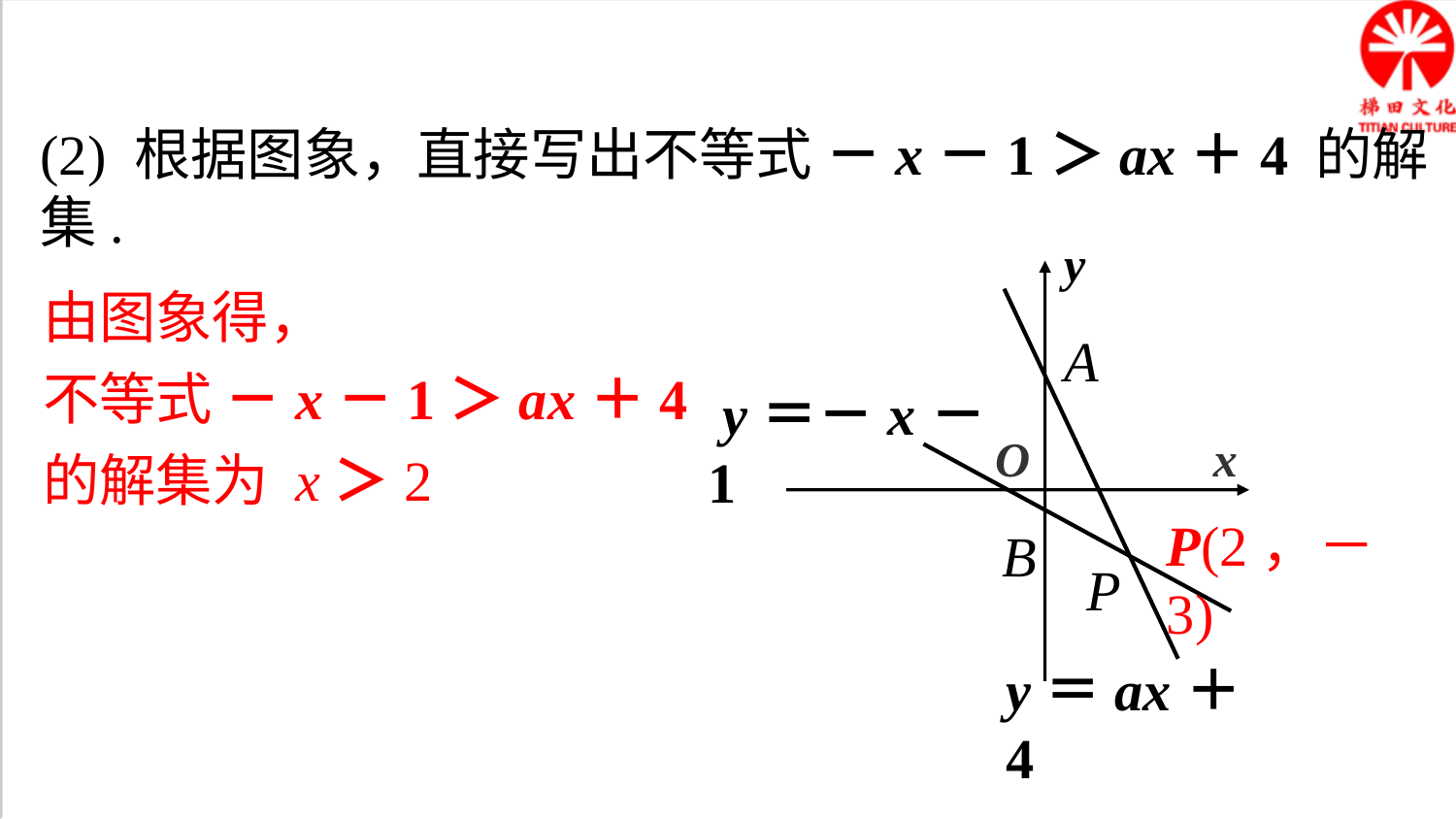

(2) 根据图象，直接写出不等式 －x－1＞ax＋4 的解集.
y

A
 y＝－x－1
 x
O

B
P
y＝ax＋4
由图象得，
不等式 －x－1＞ax＋4
的解集为 x＞2
P(2，－3)